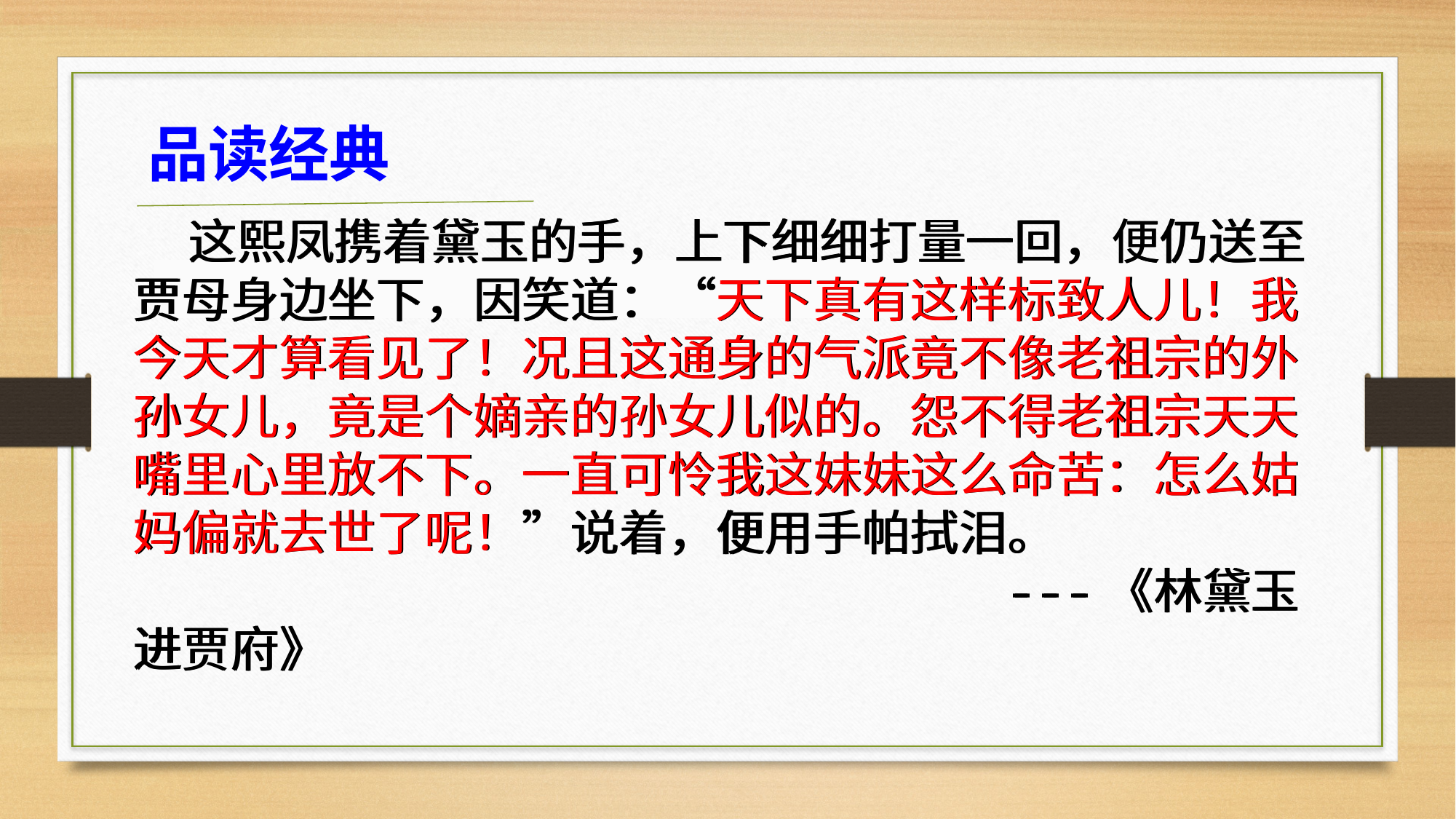

品读经典
    这熙凤携着黛玉的手，上下细细打量一回，便仍送至贾母身边坐下，因笑道：“天下真有这样标致人儿！我今天才算看见了！况且这通身的气派竟不像老祖宗的外孙女儿，竟是个嫡亲的孙女儿似的。怨不得老祖宗天天嘴里心里放不下。一直可怜我这妹妹这么命苦：怎么姑妈偏就去世了呢！”说着，便用手帕拭泪。
                              ---《林黛玉进贾府》
    这熙凤携着黛玉的手，上下细细打量一回，便仍送至贾母身边坐下，因笑道：“天下真有这样标致人儿！我今天才算看见了！况且这通身的气派竟不像老祖宗的外孙女儿，竟是个嫡亲的孙女儿似的。怨不得老祖宗天天嘴里心里放不下。一直可怜我这妹妹这么命苦：怎么姑妈偏就去世了呢！”说着，便用手帕拭泪。
                              ---《林黛玉进贾府》